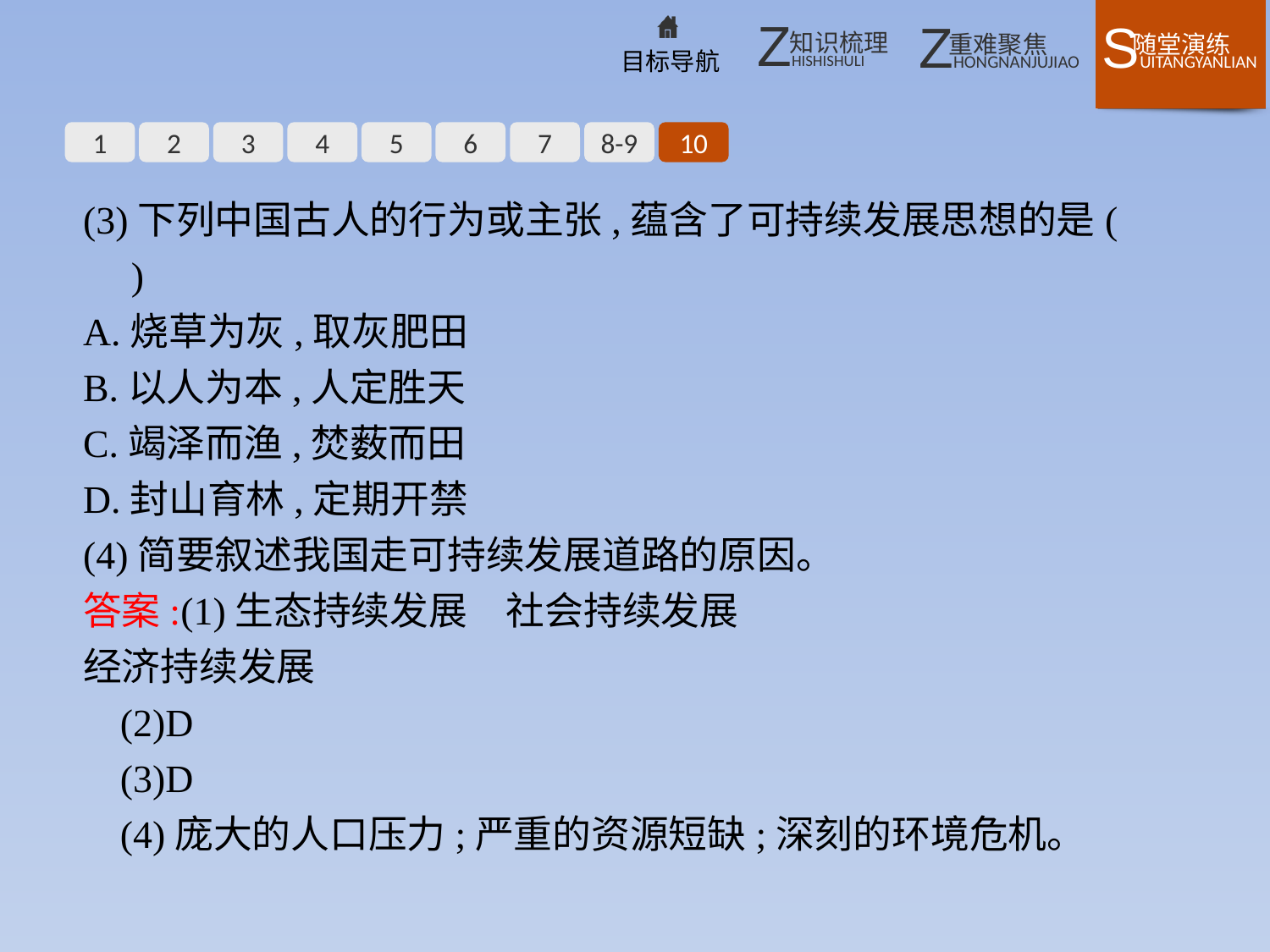

1
2
3
4
5
6
7
8-9
10
(3)下列中国古人的行为或主张,蕴含了可持续发展思想的是(　　)
A.烧草为灰,取灰肥田
B.以人为本,人定胜天
C.竭泽而渔,焚薮而田
D.封山育林,定期开禁
(4)简要叙述我国走可持续发展道路的原因。
答案:(1)生态持续发展　社会持续发展
经济持续发展
(2)D
(3)D
(4)庞大的人口压力;严重的资源短缺;深刻的环境危机。